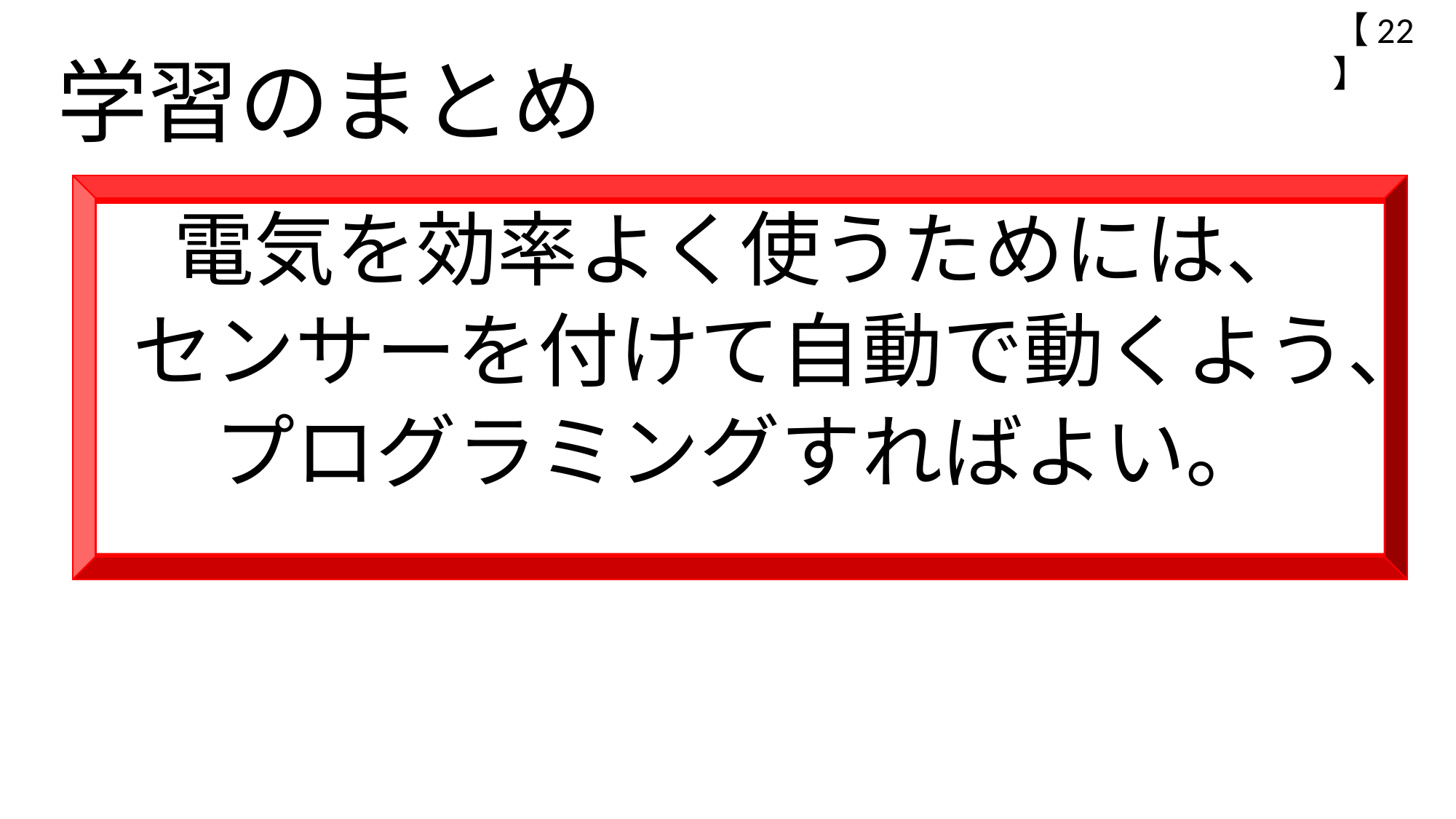

【22】
学習のまとめ

電気を効率よく使うためには、
センサーを付けて自動で動くよう、
プログラミングすればよい。